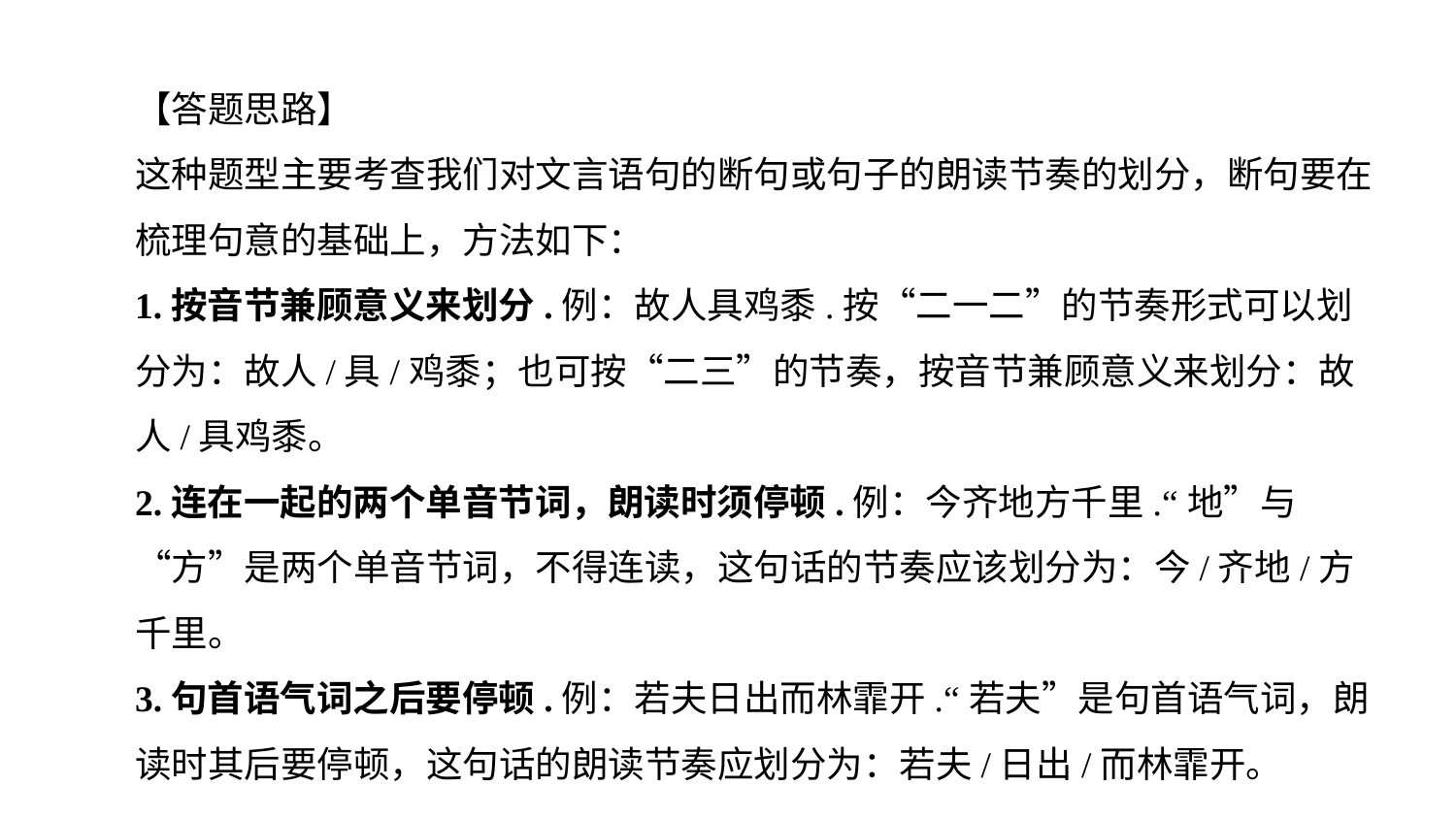

【答题思路】
这种题型主要考查我们对文言语句的断句或句子的朗读节奏的划分，断句要在梳理句意的基础上，方法如下：
1.按音节兼顾意义来划分.例：故人具鸡黍.按“二一二”的节奏形式可以划分为：故人/具/鸡黍；也可按“二三”的节奏，按音节兼顾意义来划分：故人/具鸡黍。
2.连在一起的两个单音节词，朗读时须停顿.例：今齐地方千里.“地”与“方”是两个单音节词，不得连读，这句话的节奏应该划分为：今/齐地/方千里。
3.句首语气词之后要停顿.例：若夫日出而林霏开.“若夫”是句首语气词，朗读时其后要停顿，这句话的朗读节奏应划分为：若夫/日出/而林霏开。